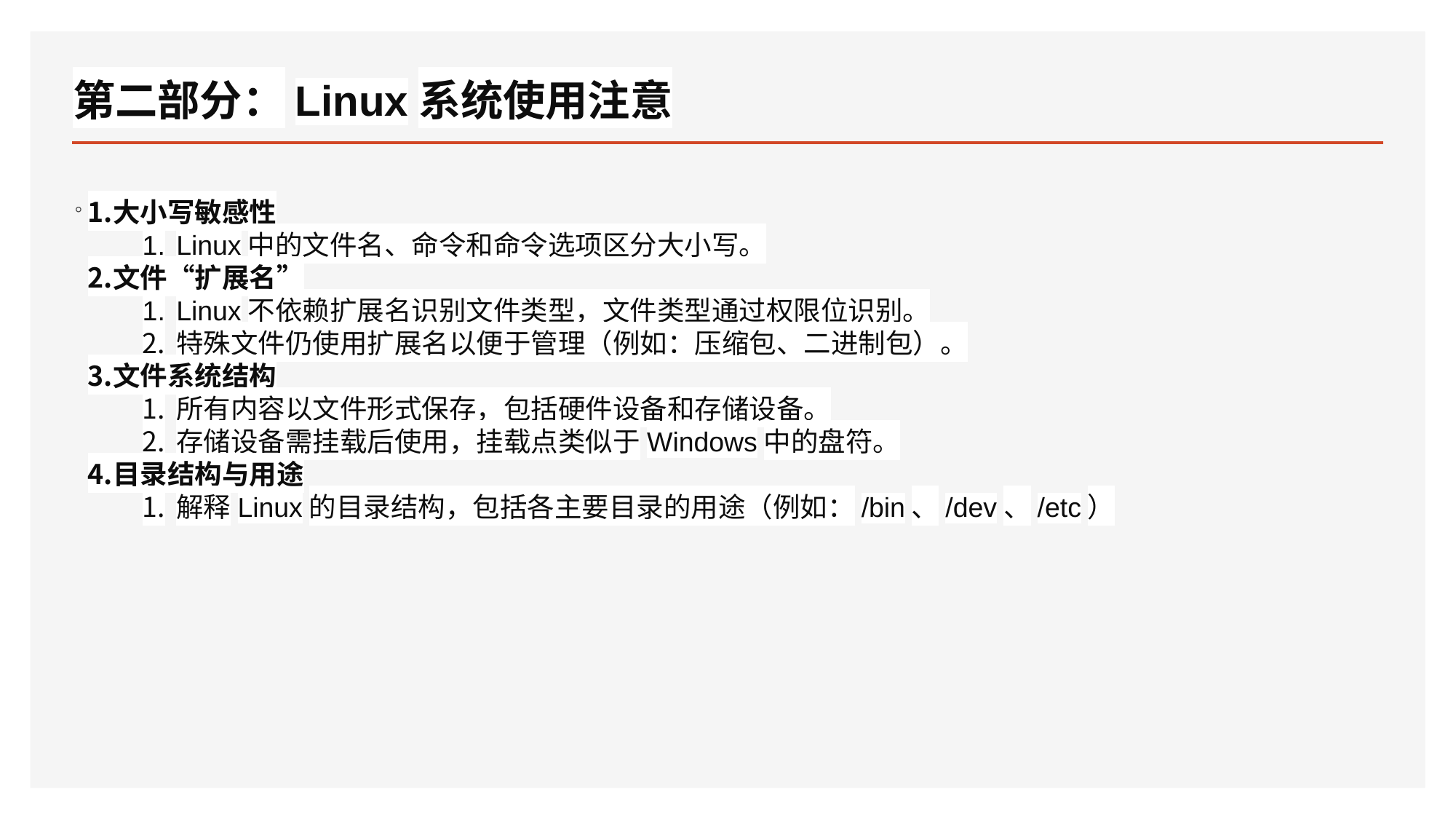

# 第二部分：Linux系统使用注意
。
大小写敏感性
Linux中的文件名、命令和命令选项区分大小写。
文件“扩展名”
Linux不依赖扩展名识别文件类型，文件类型通过权限位识别。
特殊文件仍使用扩展名以便于管理（例如：压缩包、二进制包）。
文件系统结构
所有内容以文件形式保存，包括硬件设备和存储设备。
存储设备需挂载后使用，挂载点类似于Windows中的盘符。
目录结构与用途
解释Linux的目录结构，包括各主要目录的用途（例如：/bin、/dev、/etc）